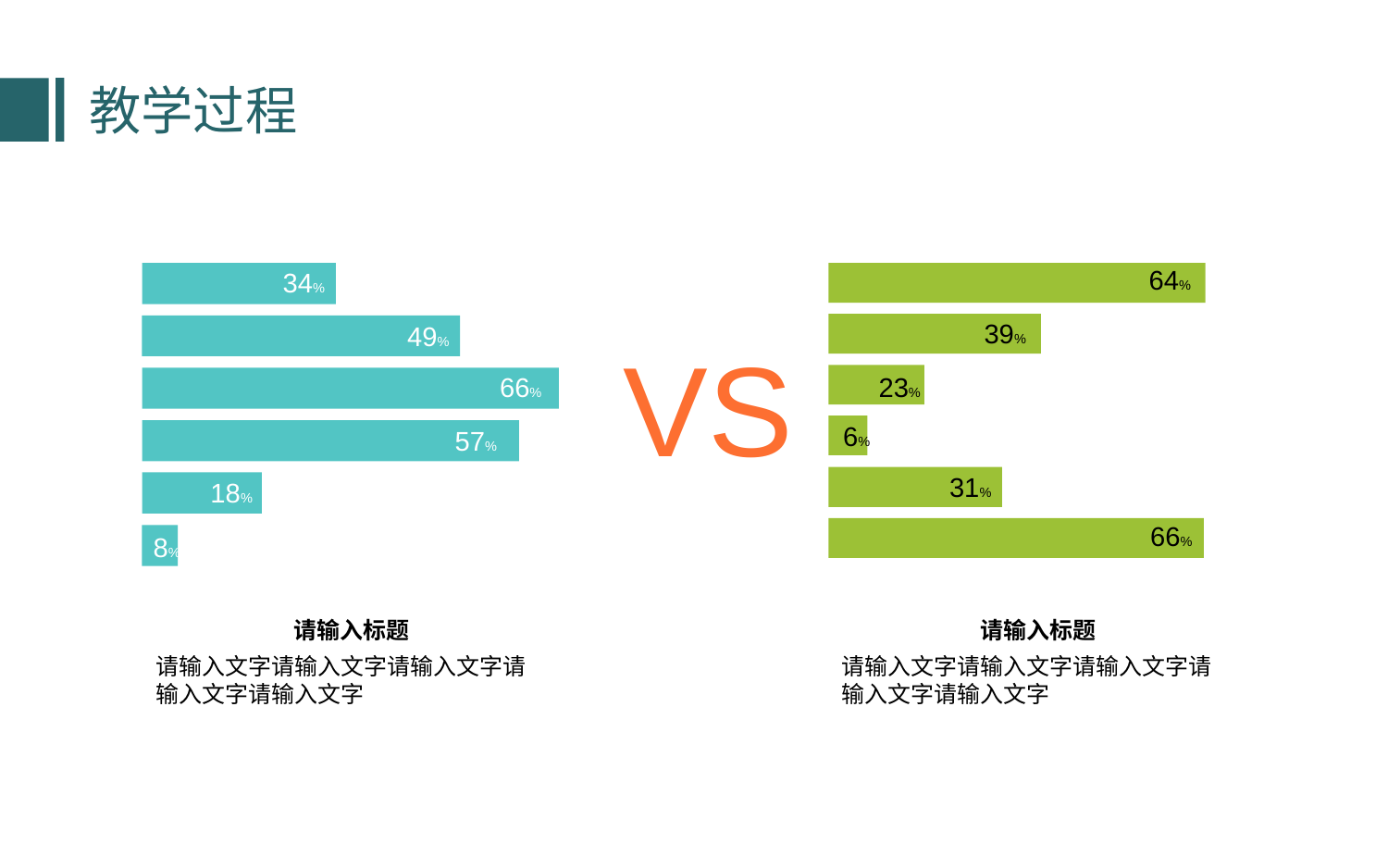

教学过程

64%
34%
39%
49%
VS

66%
23%

6%

57%

31%
18%
66%
8%

请输入标题
请输入标题
请输入文字请输入文字请输入文字请输入文字请输入文字

请输入文字请输入文字请输入文字请输入文字请输入文字